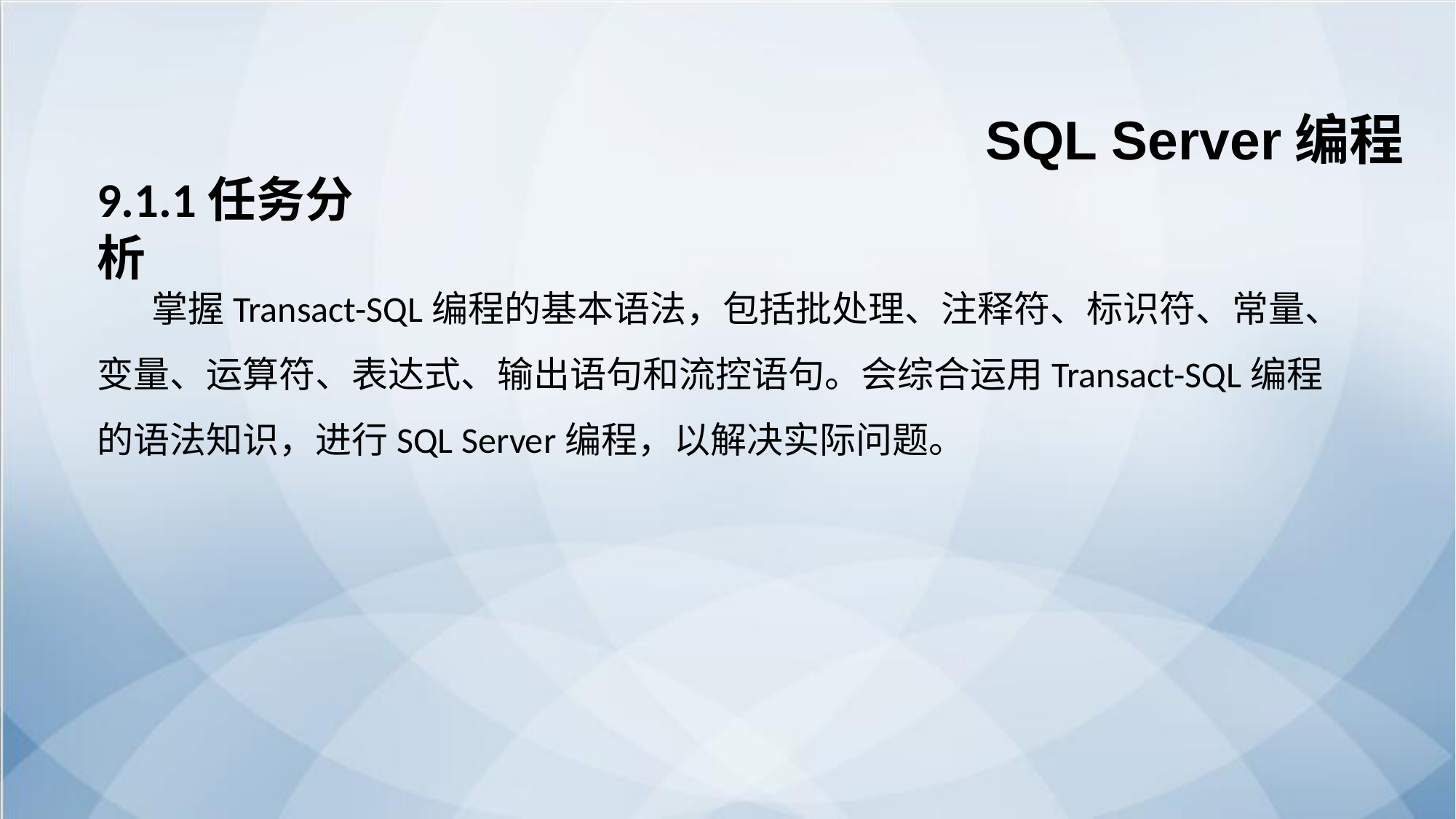

SQL Server编程
9.1.1任务分析
掌握Transact-SQL编程的基本语法，包括批处理、注释符、标识符、常量、变量、运算符、表达式、输出语句和流控语句。会综合运用Transact-SQL编程的语法知识，进行SQL Server编程，以解决实际问题。